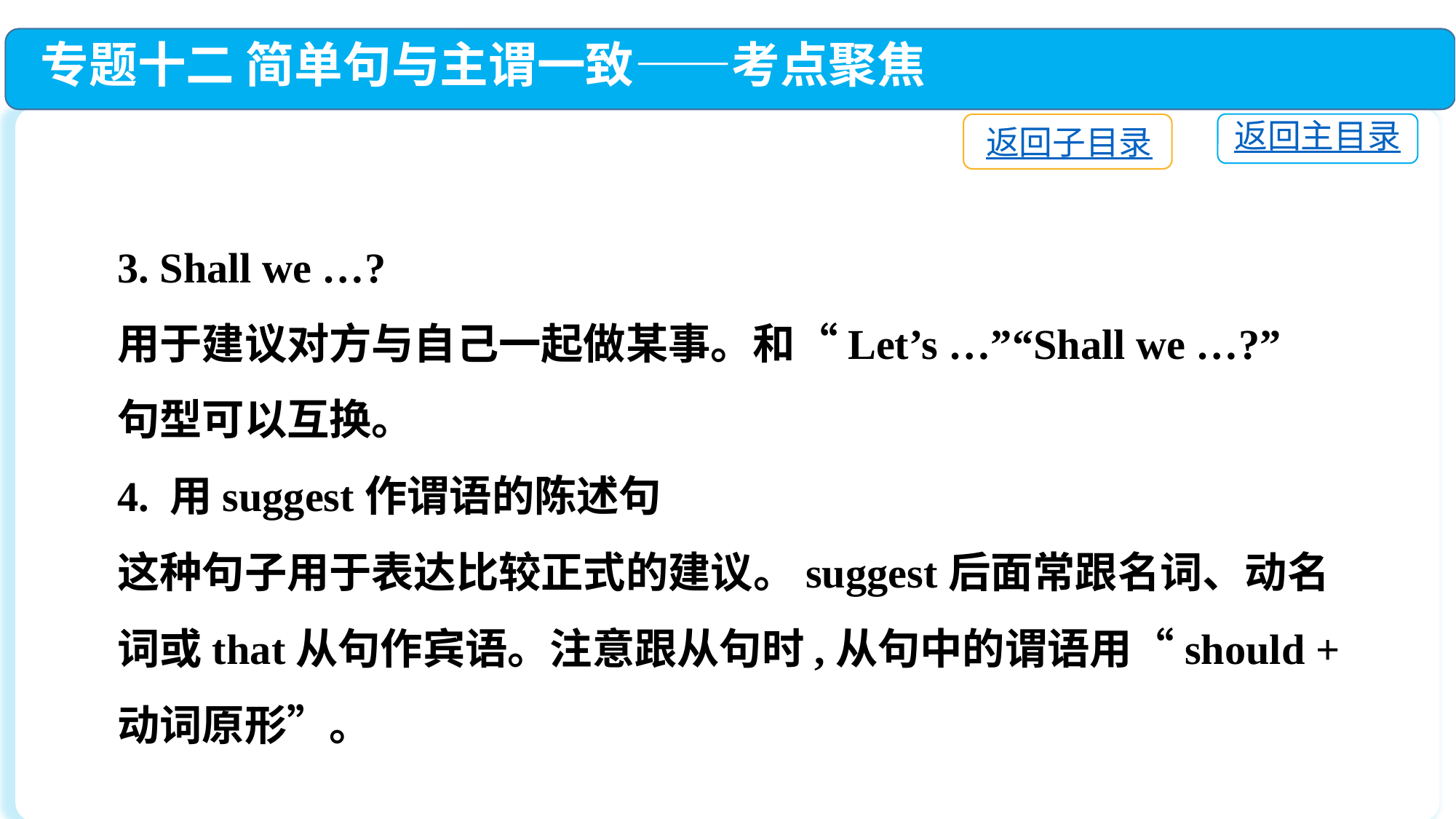

专题十二 简单句与主谓一致——考点聚焦

返回主目录

返回子目录
3. Shall we …?
用于建议对方与自己一起做某事。和“Let’s …”“Shall we …?”
句型可以互换。
4. 用suggest作谓语的陈述句
这种句子用于表达比较正式的建议。suggest后面常跟名词、动名词或that从句作宾语。注意跟从句时,从句中的谓语用“should + 动词原形”。